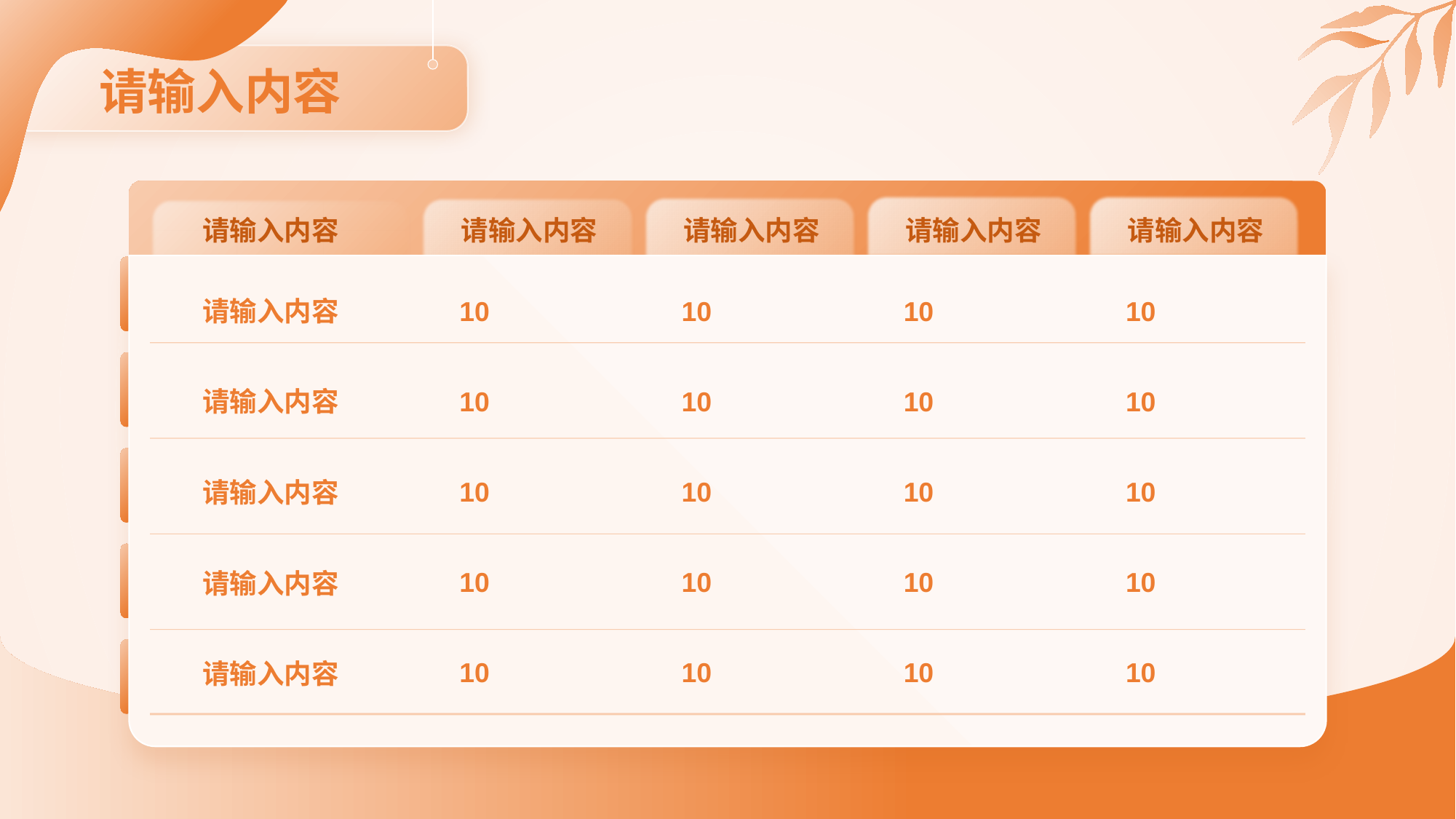

请输入内容

请输入内容
请输入内容
请输入内容
请输入内容
请输入内容

请输入内容
10
10
10
10
10
10
10
10
请输入内容
10
10
10
10
请输入内容
10
10
10
10
请输入内容
10
10
10
10
请输入内容